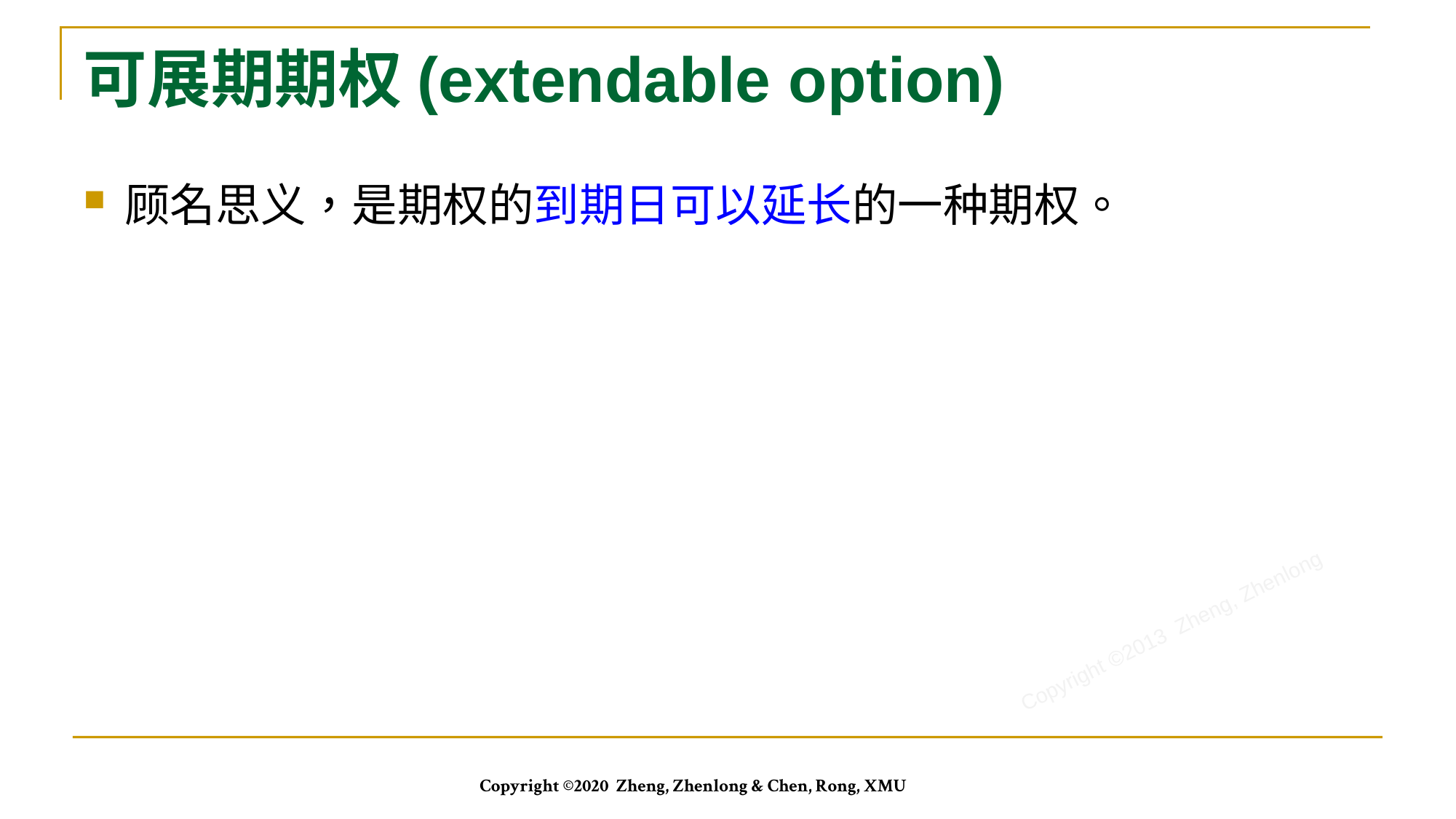

# 可展期期权(extendable option)
顾名思义，是期权的到期日可以延长的一种期权。
Copyright ©2020  Zheng, Zhenlong & Chen, Rong, XMU